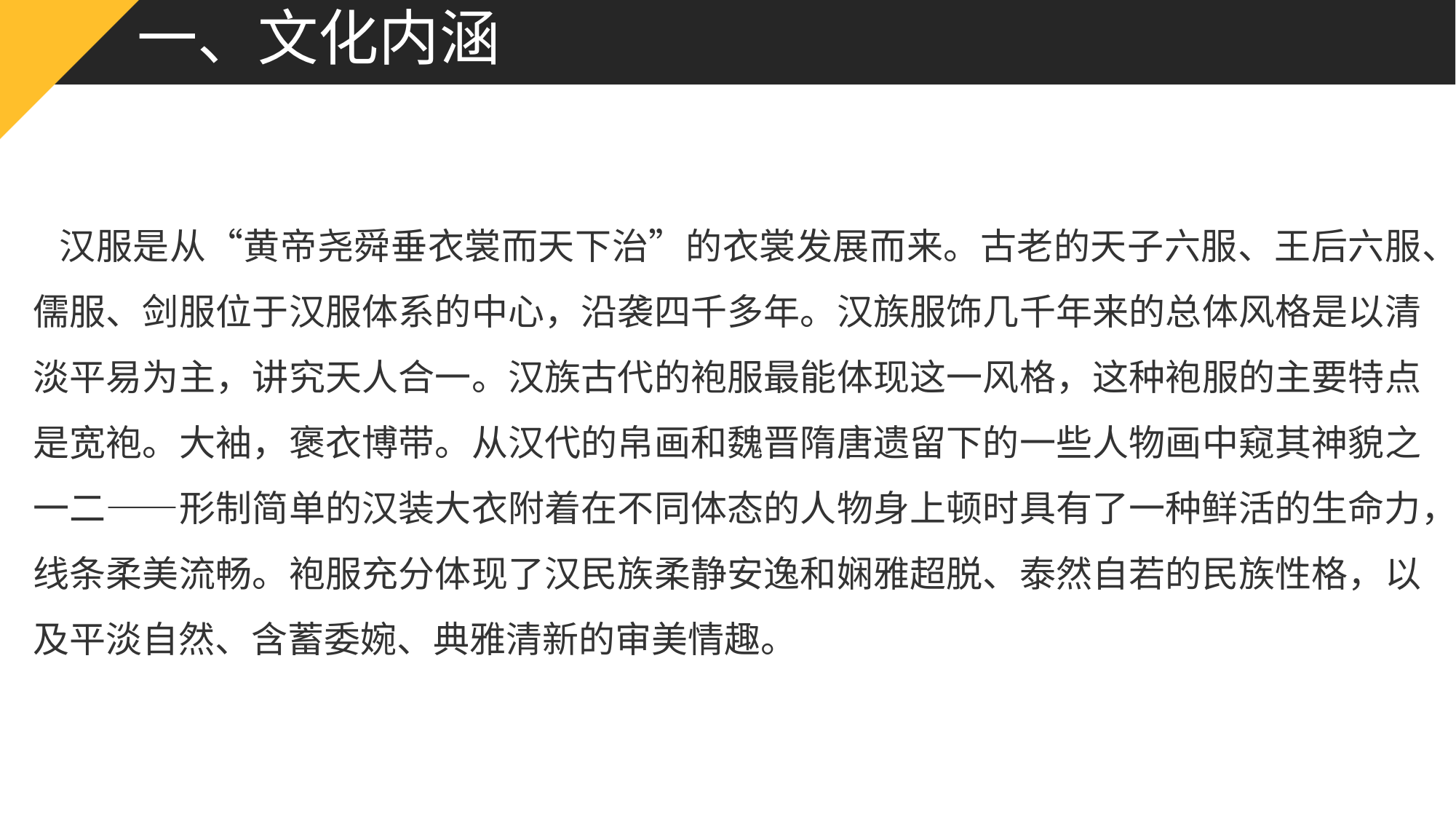

# 一、文化内涵

  汉服是从“黄帝尧舜垂衣裳而天下治”的衣裳发展而来。古老的天子六服、王后六服、儒服、剑服位于汉服体系的中心，沿袭四千多年。汉族服饰几千年来的总体风格是以清淡平易为主，讲究天人合一。汉族古代的袍服最能体现这一风格，这种袍服的主要特点是宽袍。大袖，褒衣博带。从汉代的帛画和魏晋隋唐遗留下的一些人物画中窥其神貌之一二——形制简单的汉装大衣附着在不同体态的人物身上顿时具有了一种鲜活的生命力，线条柔美流畅。袍服充分体现了汉民族柔静安逸和娴雅超脱、泰然自若的民族性格，以及平淡自然、含蓄委婉、典雅清新的审美情趣。